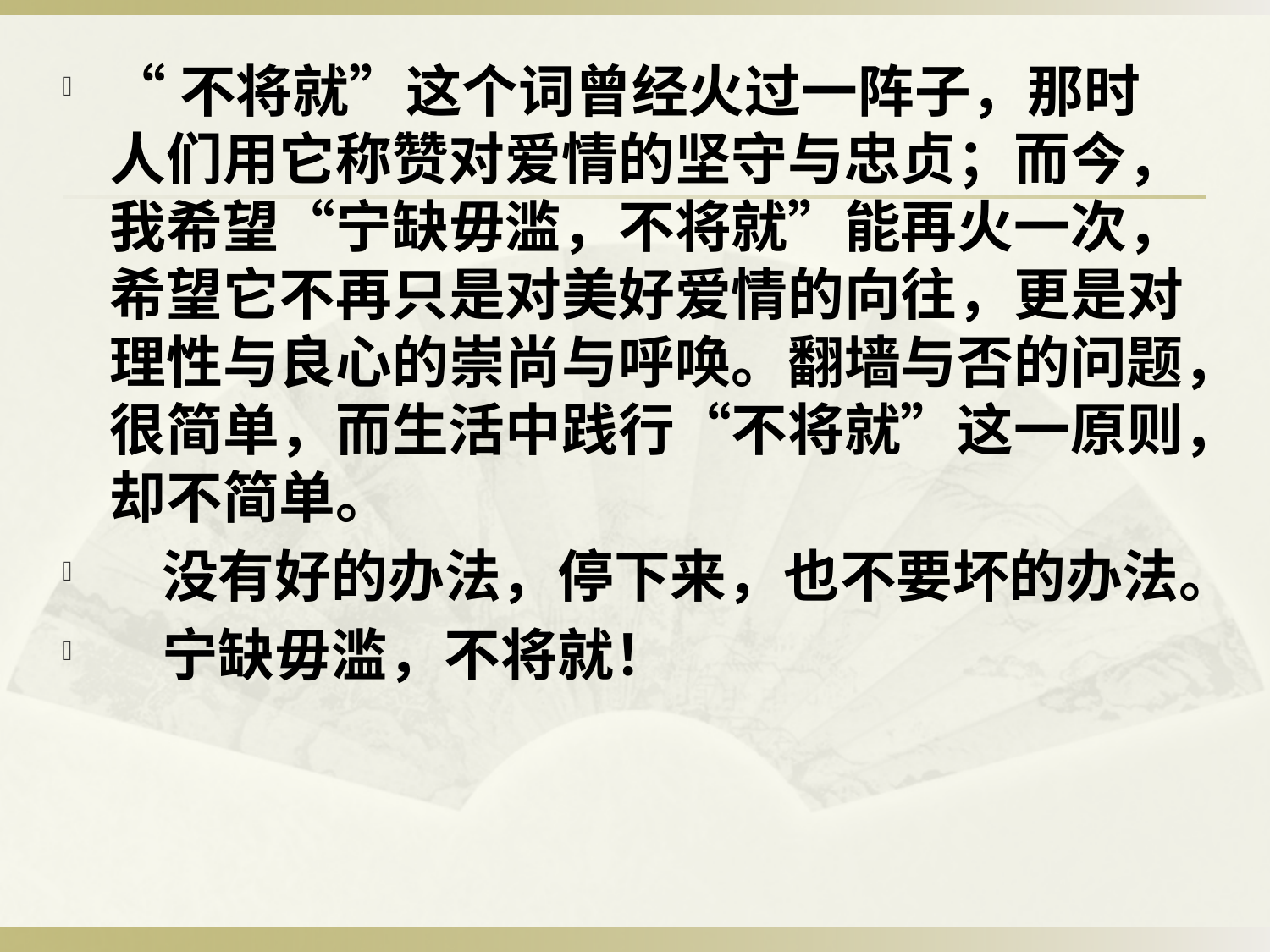

“不将就”这个词曾经火过一阵子，那时人们用它称赞对爱情的坚守与忠贞；而今，我希望“宁缺毋滥，不将就”能再火一次，希望它不再只是对美好爱情的向往，更是对理性与良心的崇尚与呼唤。翻墙与否的问题，很简单，而生活中践行“不将就”这一原则，却不简单。
   没有好的办法，停下来，也不要坏的办法。
   宁缺毋滥，不将就！